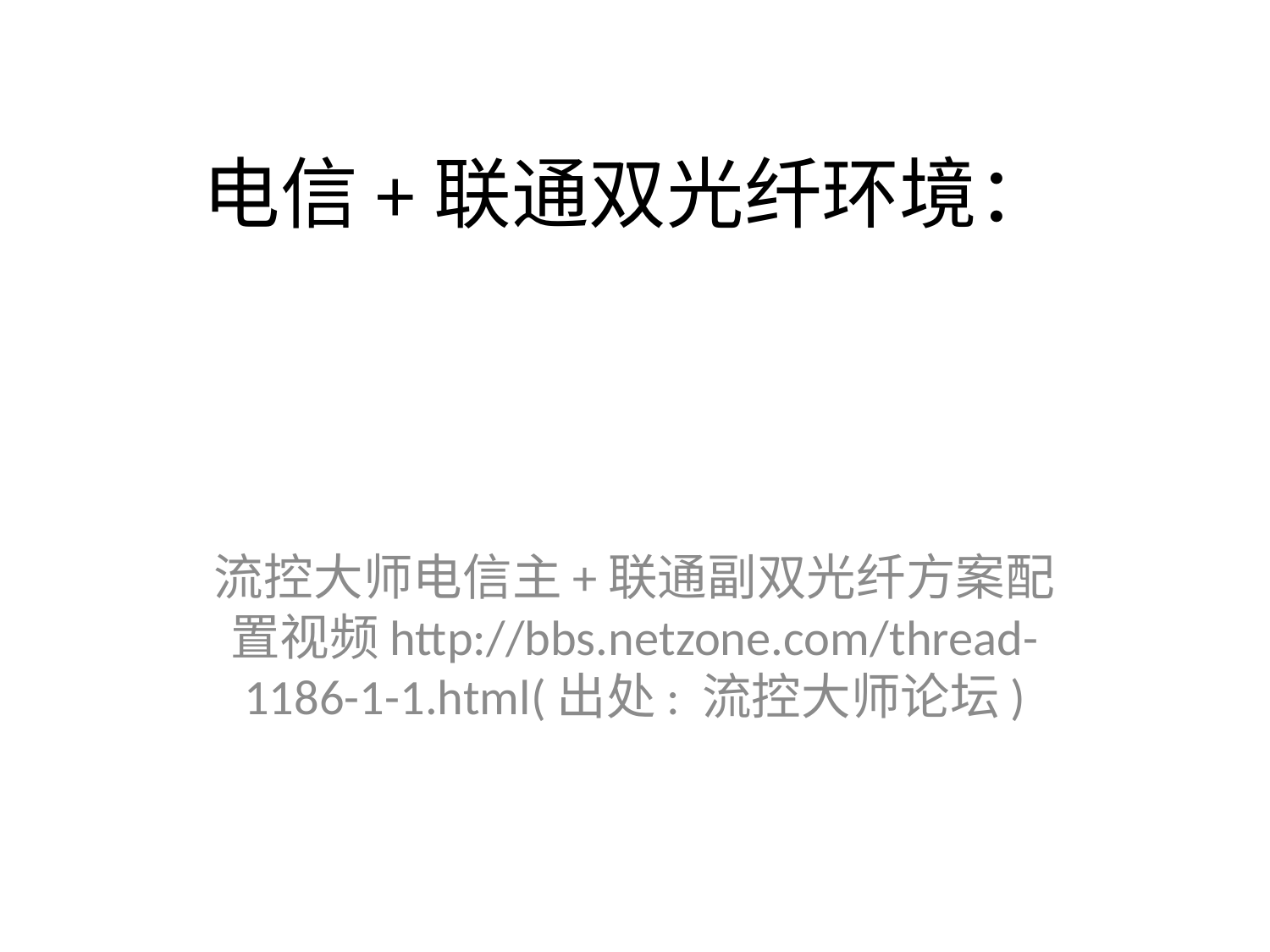

# 电信+联通双光纤环境：
流控大师电信主+联通副双光纤方案配置视频http://bbs.netzone.com/thread-1186-1-1.html(出处: 流控大师论坛)